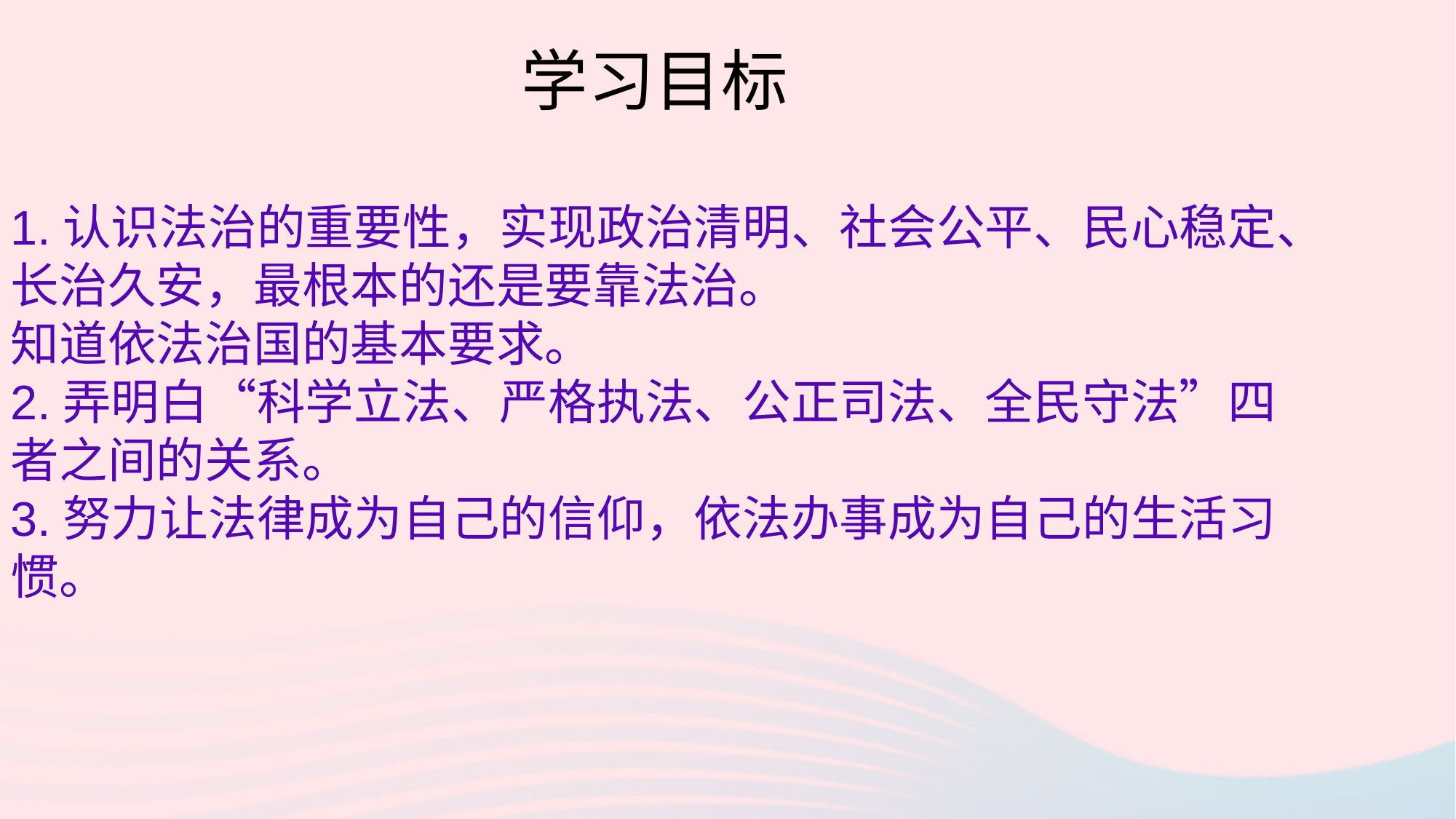

学习目标
1.认识法治的重要性，实现政治清明、社会公平、民心稳定、长治久安，最根本的还是要靠法治。
知道依法治国的基本要求。
2.弄明白“科学立法、严格执法、公正司法、全民守法”四者之间的关系。
3.努力让法律成为自己的信仰，依法办事成为自己的生活习惯。